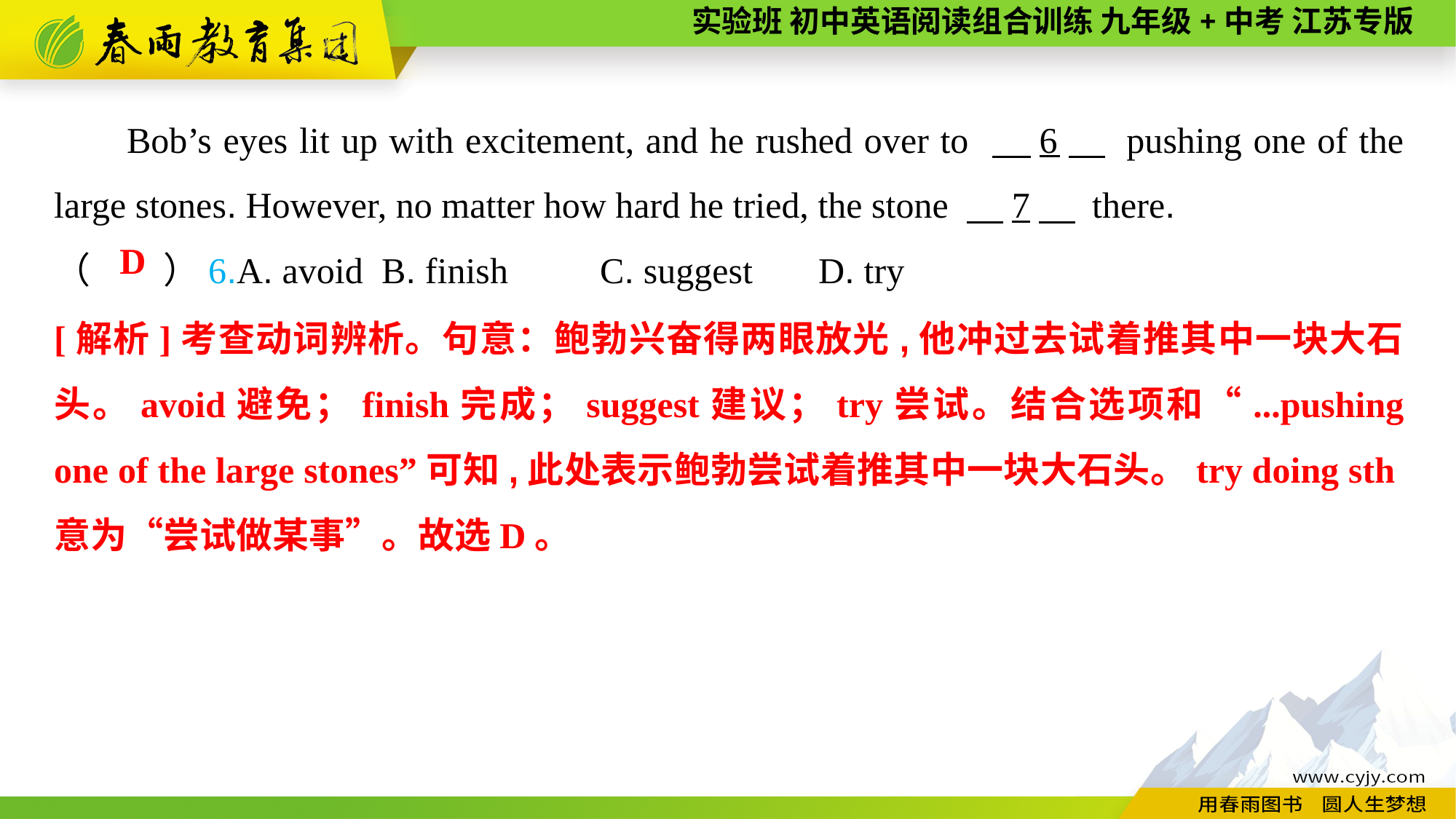

Bob’s eyes lit up with excitement, and he rushed over to 　6　 pushing one of the large stones. However, no matter how hard he tried, the stone 　7　 there.
（　　）6.A. avoid	B. finish	C. suggest	D. try
D
[解析]考查动词辨析。句意：鲍勃兴奋得两眼放光,他冲过去试着推其中一块大石头。avoid避免；finish完成；suggest建议；try尝试。结合选项和“...pushing one of the large stones”可知,此处表示鲍勃尝试着推其中一块大石头。try doing sth意为“尝试做某事”。故选D。